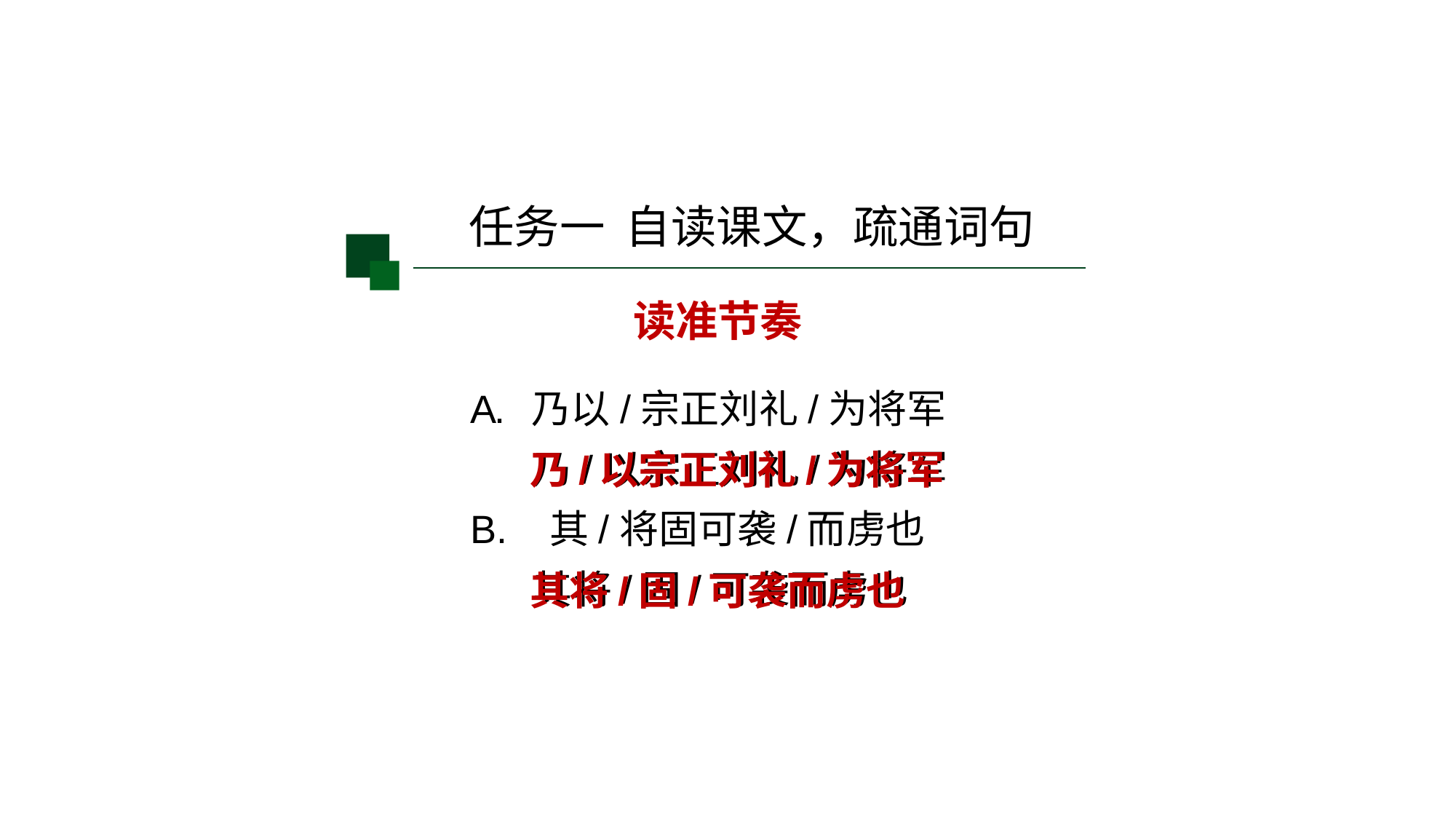

任务一  自读课文，疏通词句

读准节奏
乃以/宗正刘礼/为将军
      乃/以宗正刘礼/为将军
B.   其/将固可袭/而虏也
      其将/固/可袭而虏也
乃/以宗正刘礼/为将军
其将/固/可袭而虏也